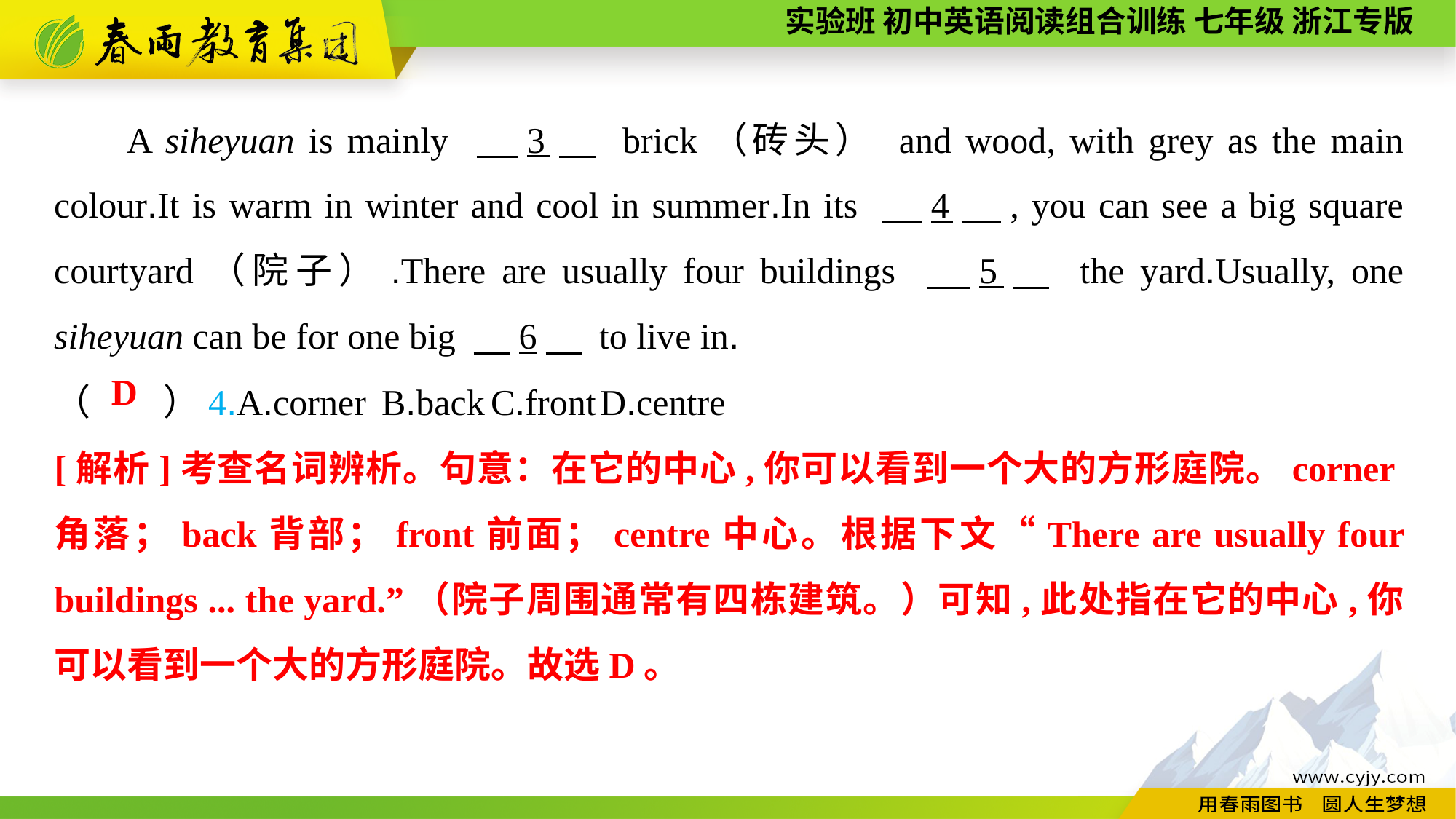

A siheyuan is mainly 　3　 brick（砖头） and wood, with grey as the main colour.It is warm in winter and cool in summer.In its 　4　, you can see a big square courtyard（院子）.There are usually four buildings 　5　 the yard.Usually, one siheyuan can be for one big 　6　 to live in.
（　　）4.A.corner	B.back	C.front	D.centre
D
[解析]考查名词辨析。句意：在它的中心,你可以看到一个大的方形庭院。corner角落；back背部；front前面；centre中心。根据下文“There are usually four buildings ... the yard.”（院子周围通常有四栋建筑。）可知,此处指在它的中心,你可以看到一个大的方形庭院。故选D。